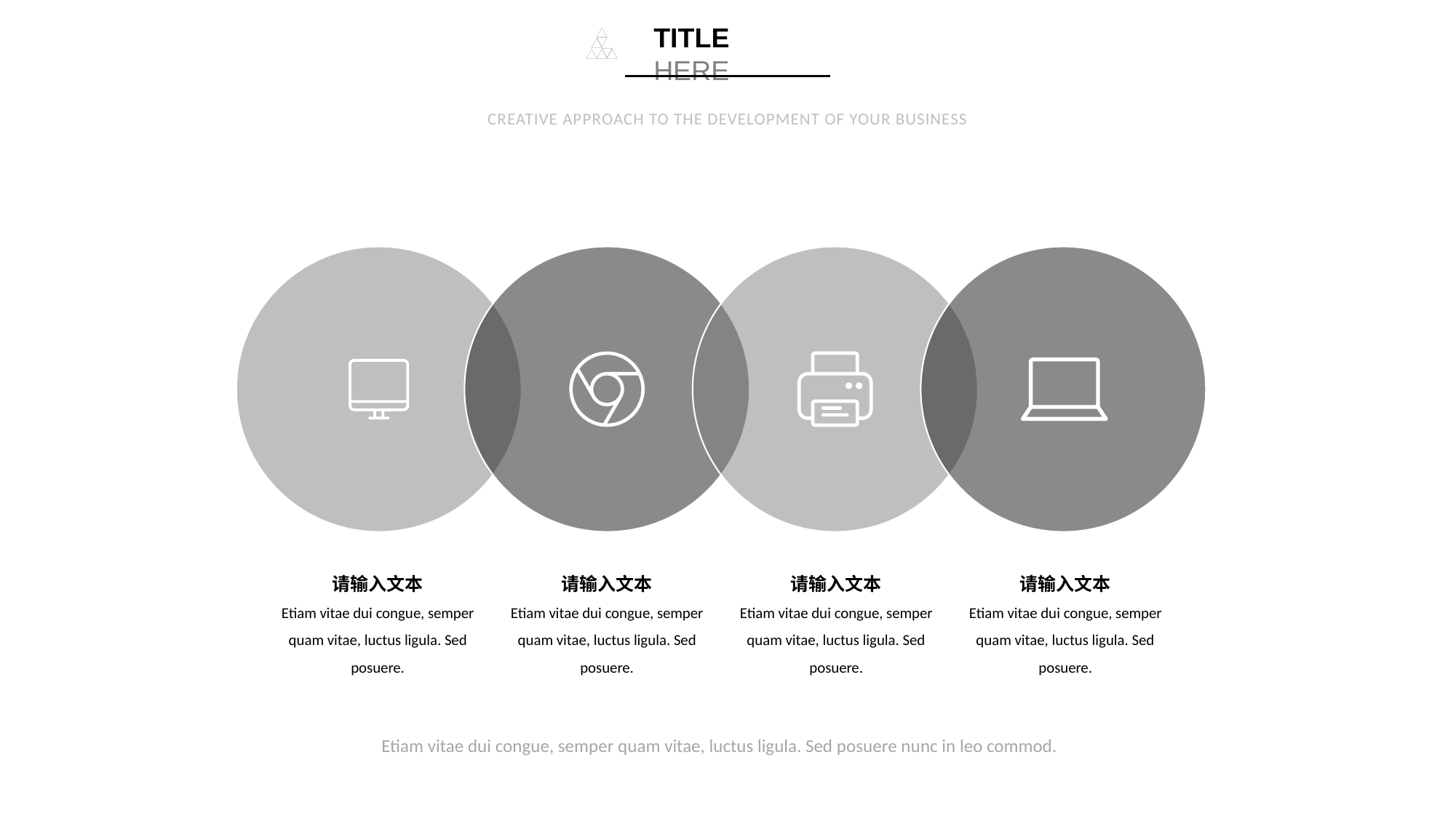

TITLE HERE

CREATIVE APPROACH TO THE DEVELOPMENT OF YOUR BUSINESS

请输入文本
Etiam vitae dui congue, semper quam vitae, luctus ligula. Sed posuere.
请输入文本
Etiam vitae dui congue, semper quam vitae, luctus ligula. Sed posuere.
请输入文本
Etiam vitae dui congue, semper quam vitae, luctus ligula. Sed posuere.
请输入文本
Etiam vitae dui congue, semper quam vitae, luctus ligula. Sed posuere.
Etiam vitae dui congue, semper quam vitae, luctus ligula. Sed posuere nunc in leo commod.